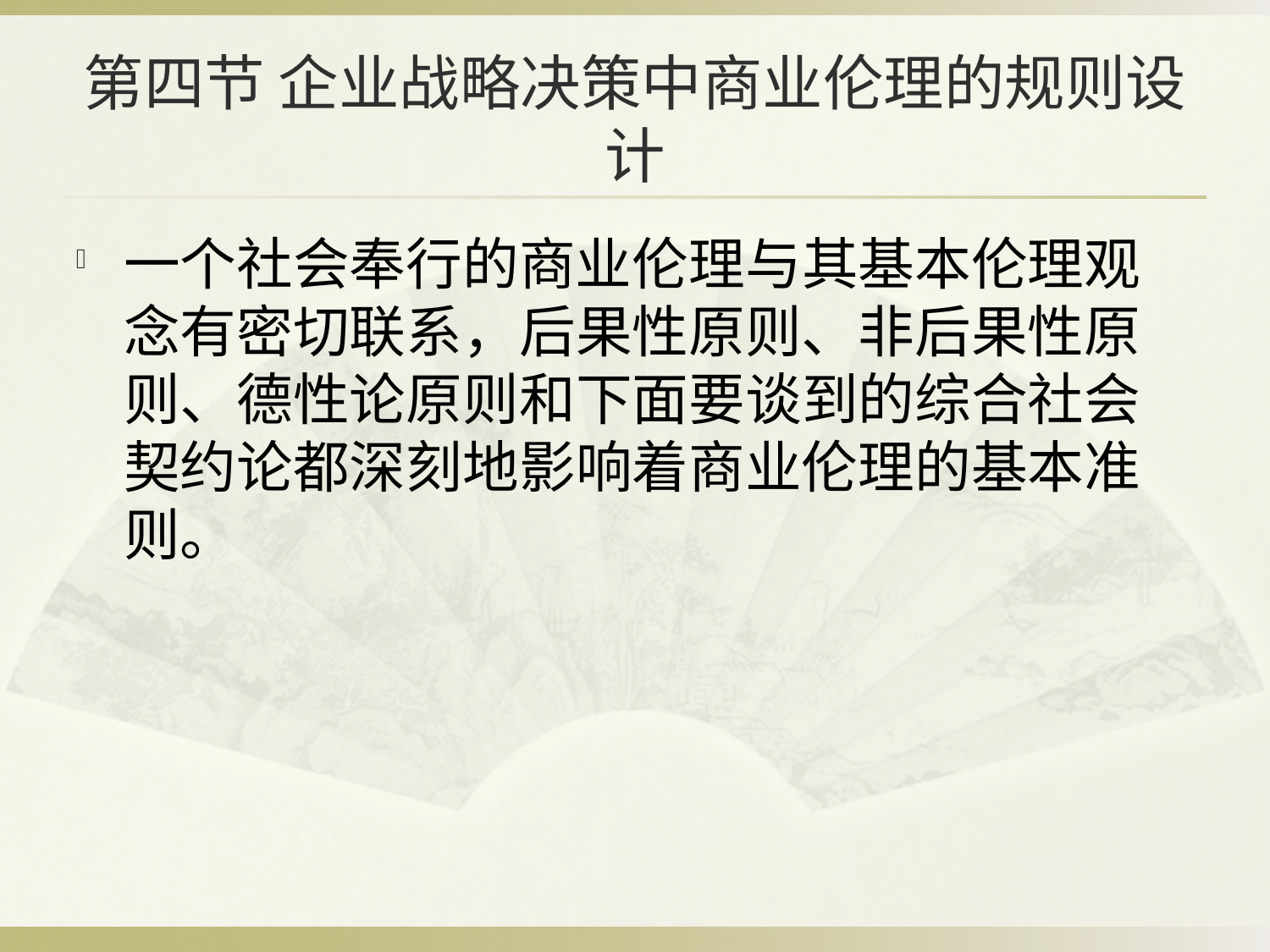

# 第四节 企业战略决策中商业伦理的规则设计
一个社会奉行的商业伦理与其基本伦理观念有密切联系，后果性原则、非后果性原则、德性论原则和下面要谈到的综合社会契约论都深刻地影响着商业伦理的基本准则。